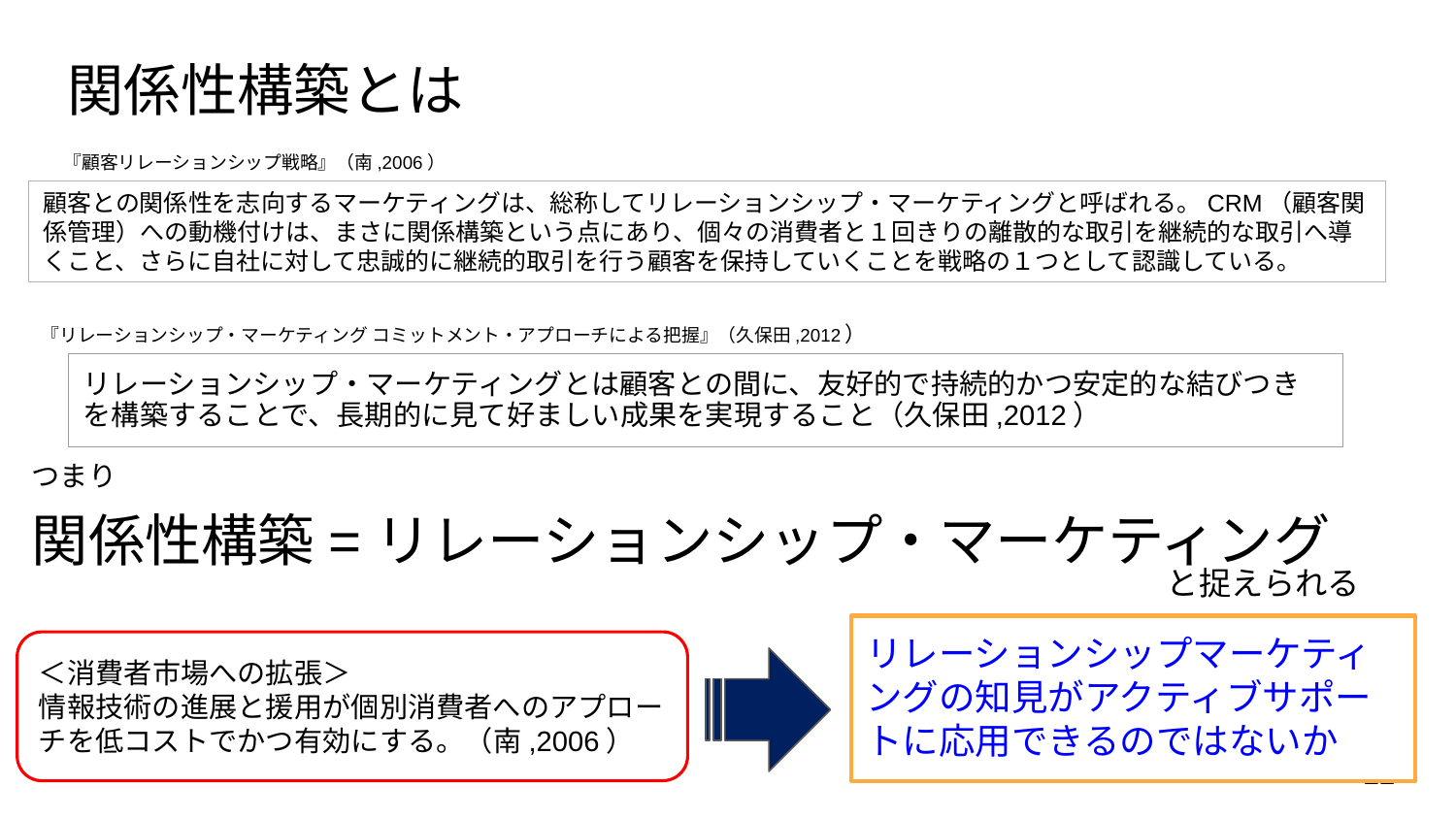

# 関係性構築とは

『顧客リレーションシップ戦略』（南,2006）
顧客との関係性を志向するマーケティングは、総称してリレーションシップ・マーケティングと呼ばれる。CRM（顧客関係管理）への動機付けは、まさに関係構築という点にあり、個々の消費者と１回きりの離散的な取引を継続的な取引へ導くこと、さらに自社に対して忠誠的に継続的取引を行う顧客を保持していくことを戦略の１つとして認識している。
『リレーションシップ・マーケティング コミットメント・アプローチによる把握』（久保田,2012）
| リレーションシップ・マーケティングとは顧客との間に、友好的で持続的かつ安定的な結びつきを構築することで、長期的に見て好ましい成果を実現すること（久保田,2012） |
| --- |
つまり
関係性構築=リレーションシップ・マーケティング

と捉えられる
リレーションシップマーケティングの知見がアクティブサポートに応用できるのではないか
＜消費者市場への拡張＞
情報技術の進展と援用が個別消費者へのアプローチを低コストでかつ有効にする。（南,2006）

22